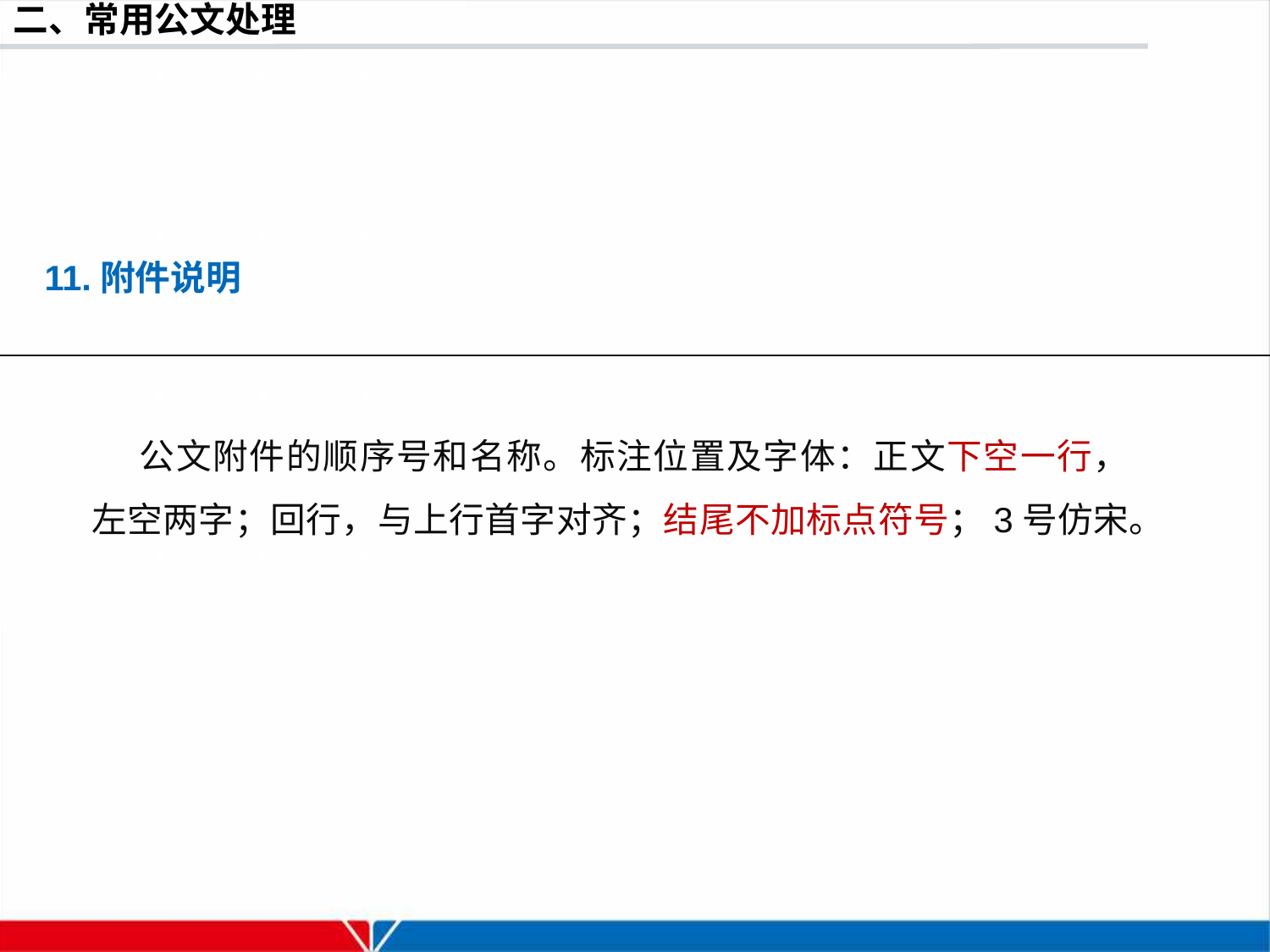

11.附件说明
公文附件的顺序号和名称。标注位置及字体：正文下空一行，左空两字；回行，与上行首字对齐；结尾不加标点符号；3号仿宋。